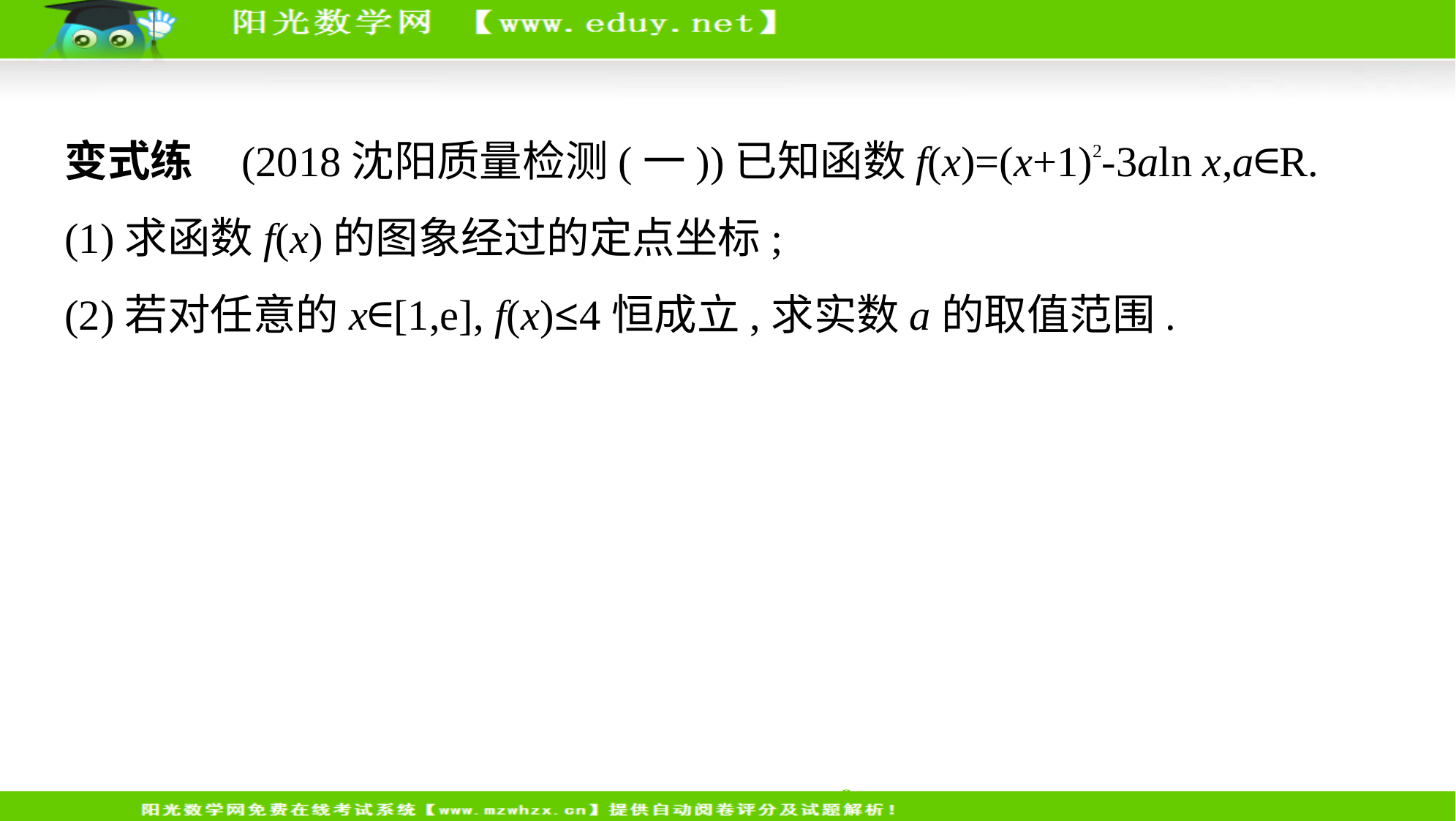

变式练    (2018沈阳质量检测(一))已知函数f(x)=(x+1)2-3aln x,a∈R.
(1)求函数f(x)的图象经过的定点坐标;
(2)若对任意的x∈[1,e], f(x)≤4恒成立,求实数a的取值范围.